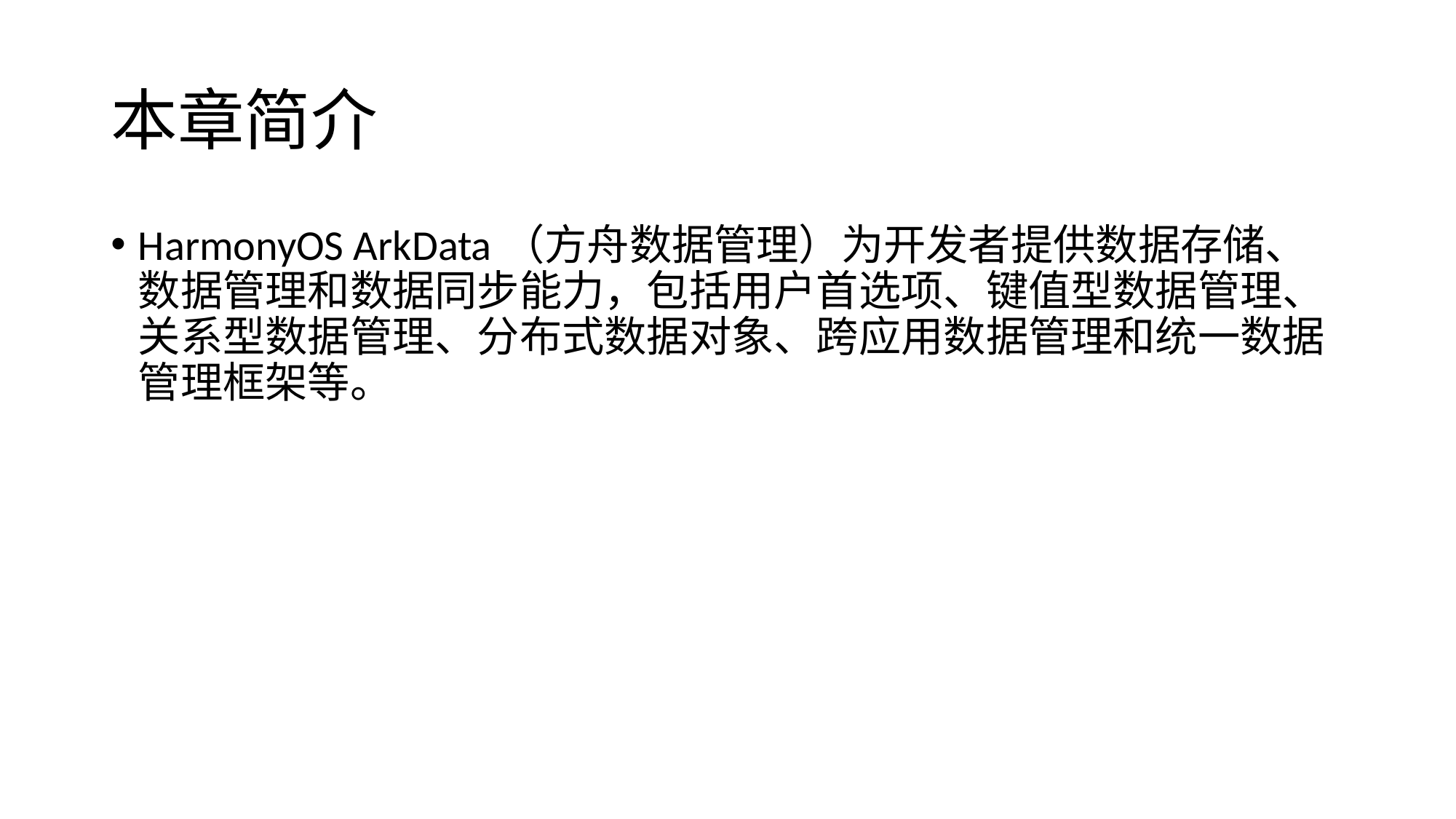

# 本章简介
HarmonyOS ArkData（方舟数据管理）为开发者提供数据存储、数据管理和数据同步能力，包括用户首选项、键值型数据管理、关系型数据管理、分布式数据对象、跨应用数据管理和统一数据管理框架等。